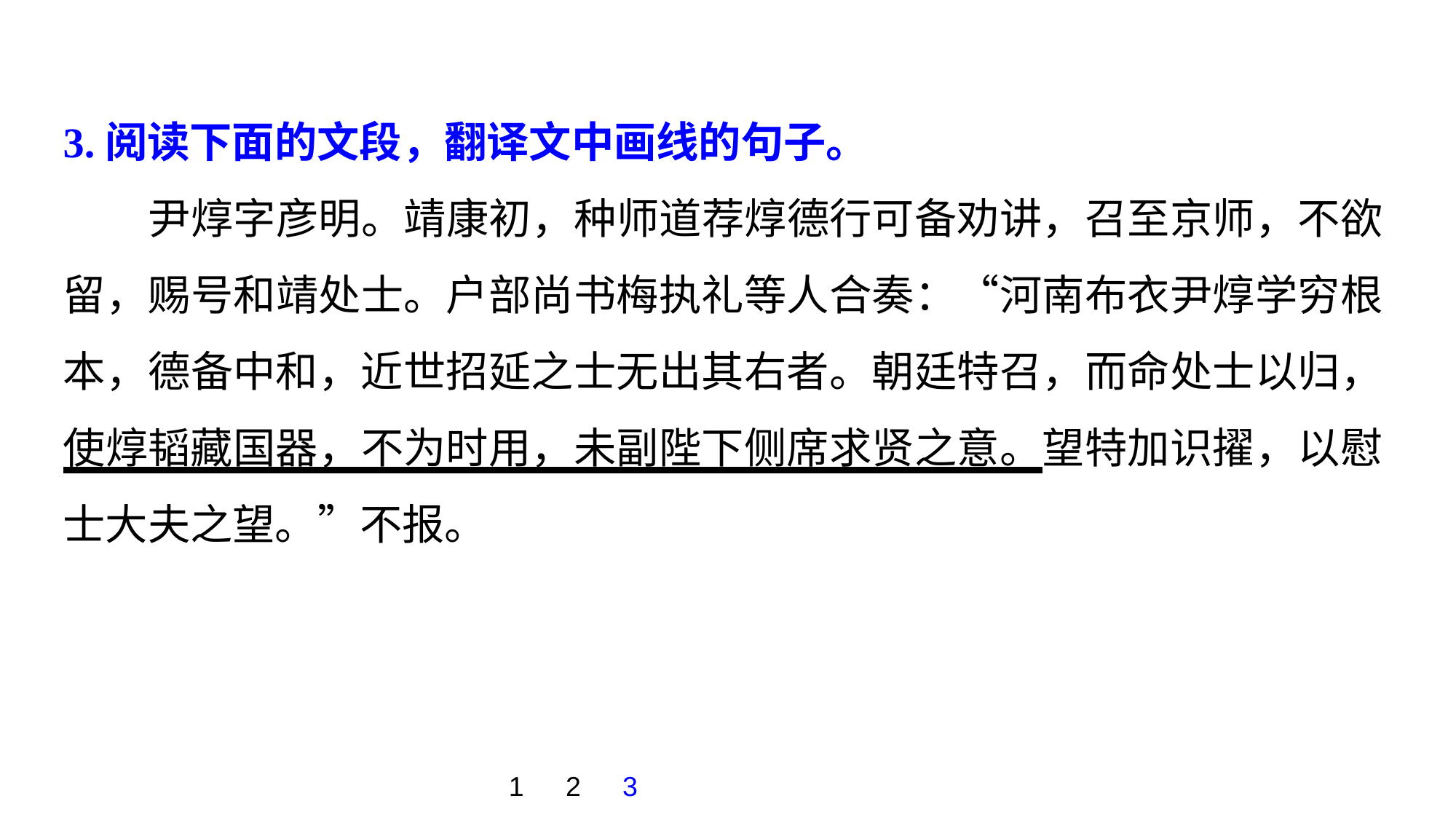

3.阅读下面的文段，翻译文中画线的句子。
尹焞字彦明。靖康初，种师道荐焞德行可备劝讲，召至京师，不欲留，赐号和靖处士。户部尚书梅执礼等人合奏：“河南布衣尹焞学穷根本，德备中和，近世招延之士无出其右者。朝廷特召，而命处士以归，使焞韬藏国器，不为时用，未副陛下侧席求贤之意。望特加识擢，以慰士大夫之望。”不报。
1
2
3